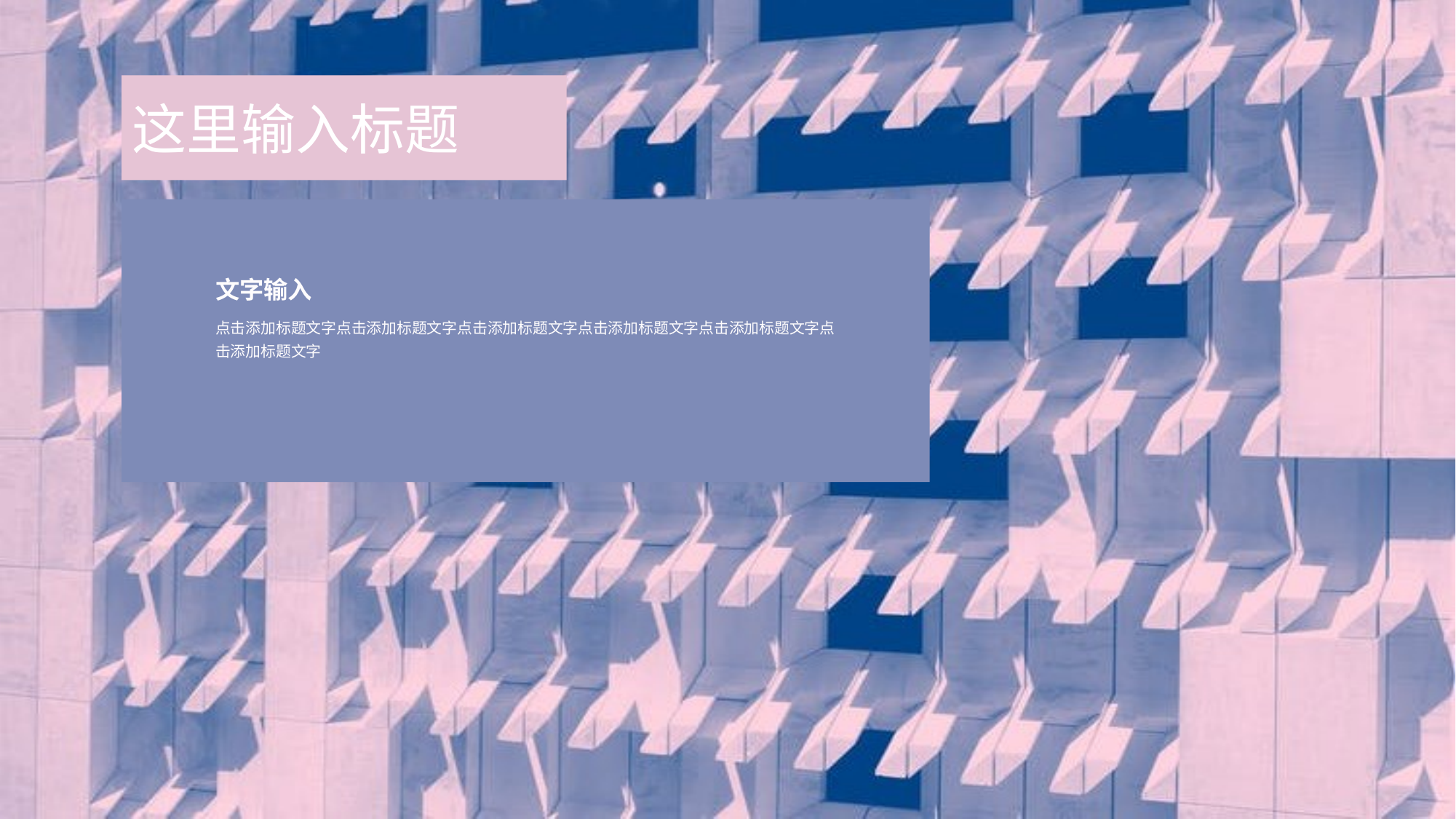

这里输入标题

文字输入
点击添加标题文字点击添加标题文字点击添加标题文字点击添加标题文字点击添加标题文字点击添加标题文字